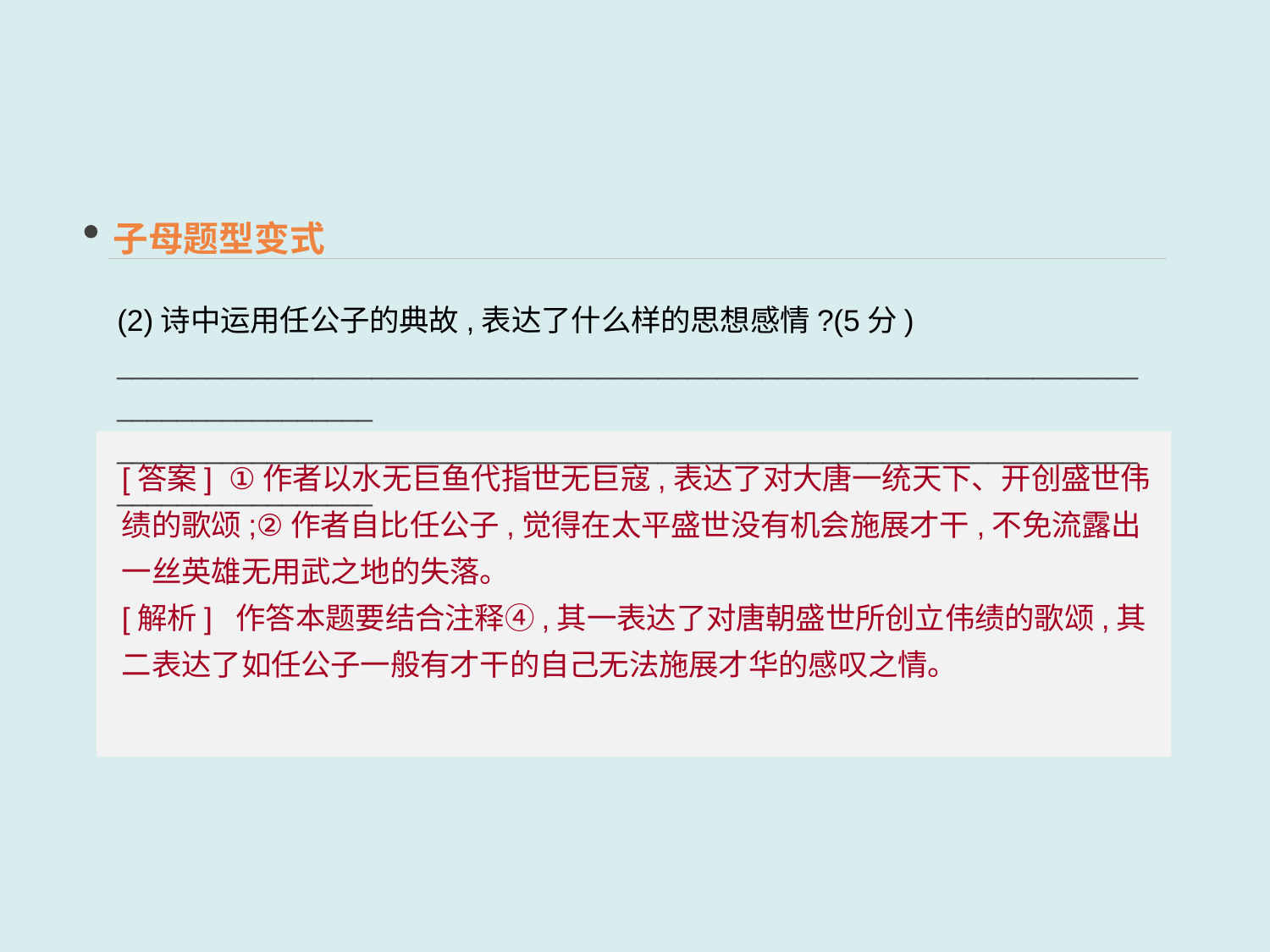

子母题型变式

(2)诗中运用任公子的典故,表达了什么样的思想感情?(5分)
_____________________________________________________________________________________
_____________________________________________________________________________________

[答案]  ①作者以水无巨鱼代指世无巨寇,表达了对大唐一统天下、开创盛世伟绩的歌颂;②作者自比任公子,觉得在太平盛世没有机会施展才干,不免流露出一丝英雄无用武之地的失落。
[解析]  作答本题要结合注释④,其一表达了对唐朝盛世所创立伟绩的歌颂,其二表达了如任公子一般有才干的自己无法施展才华的感叹之情。